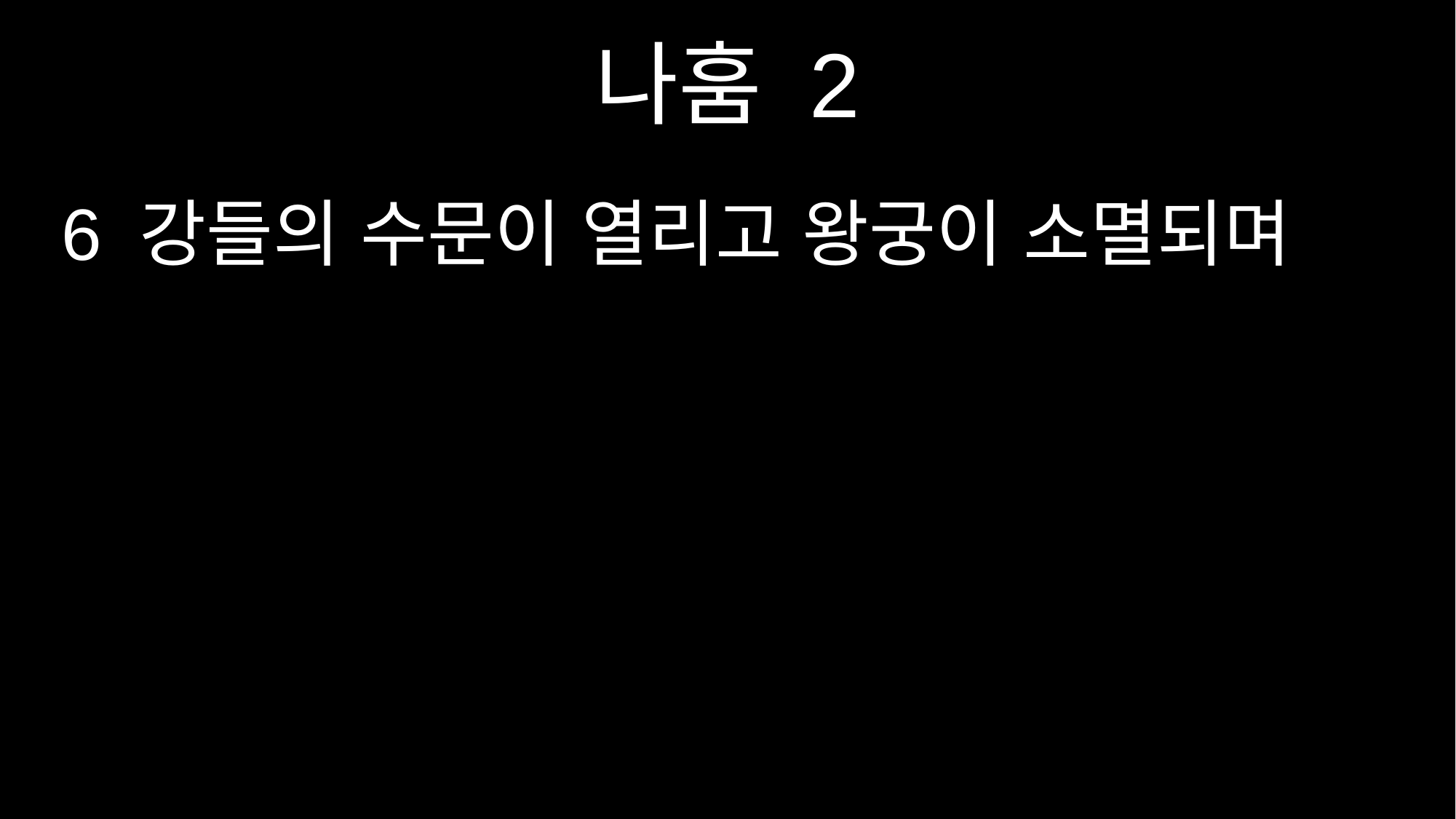

나훔 2
6 강들의 수문이 열리고 왕궁이 소멸되며